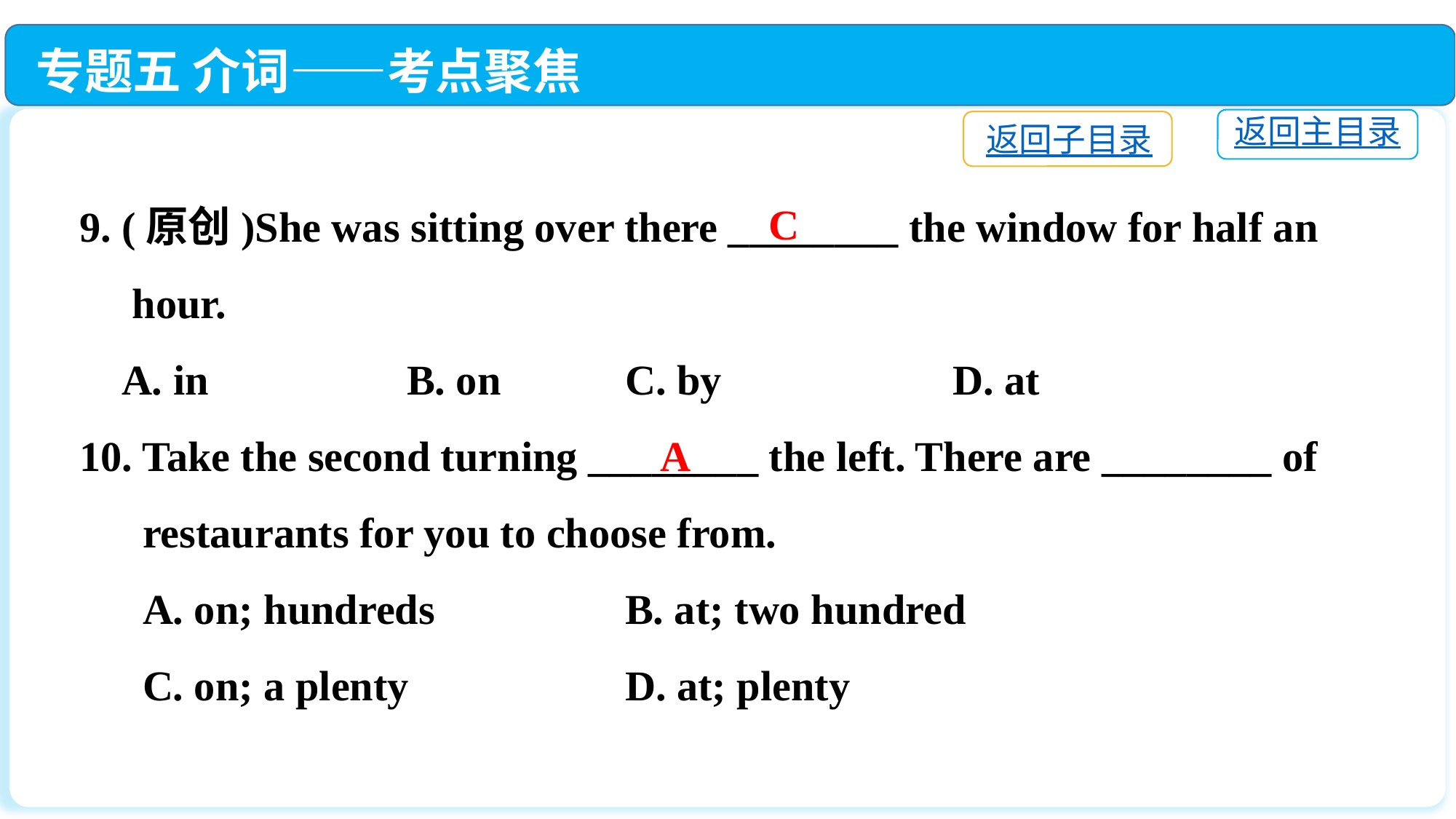

专题五 介词——考点聚焦

返回主目录

返回子目录
9. (原创)She was sitting over there ________ the window for half an
     hour.
    A. in		B. on		C. by			D. at
10. Take the second turning ________ the left. There are ________ of
      restaurants for you to choose from.
      A. on; hundreds		B. at; two hundred
      C. on; a plenty		D. at; plenty
C
A